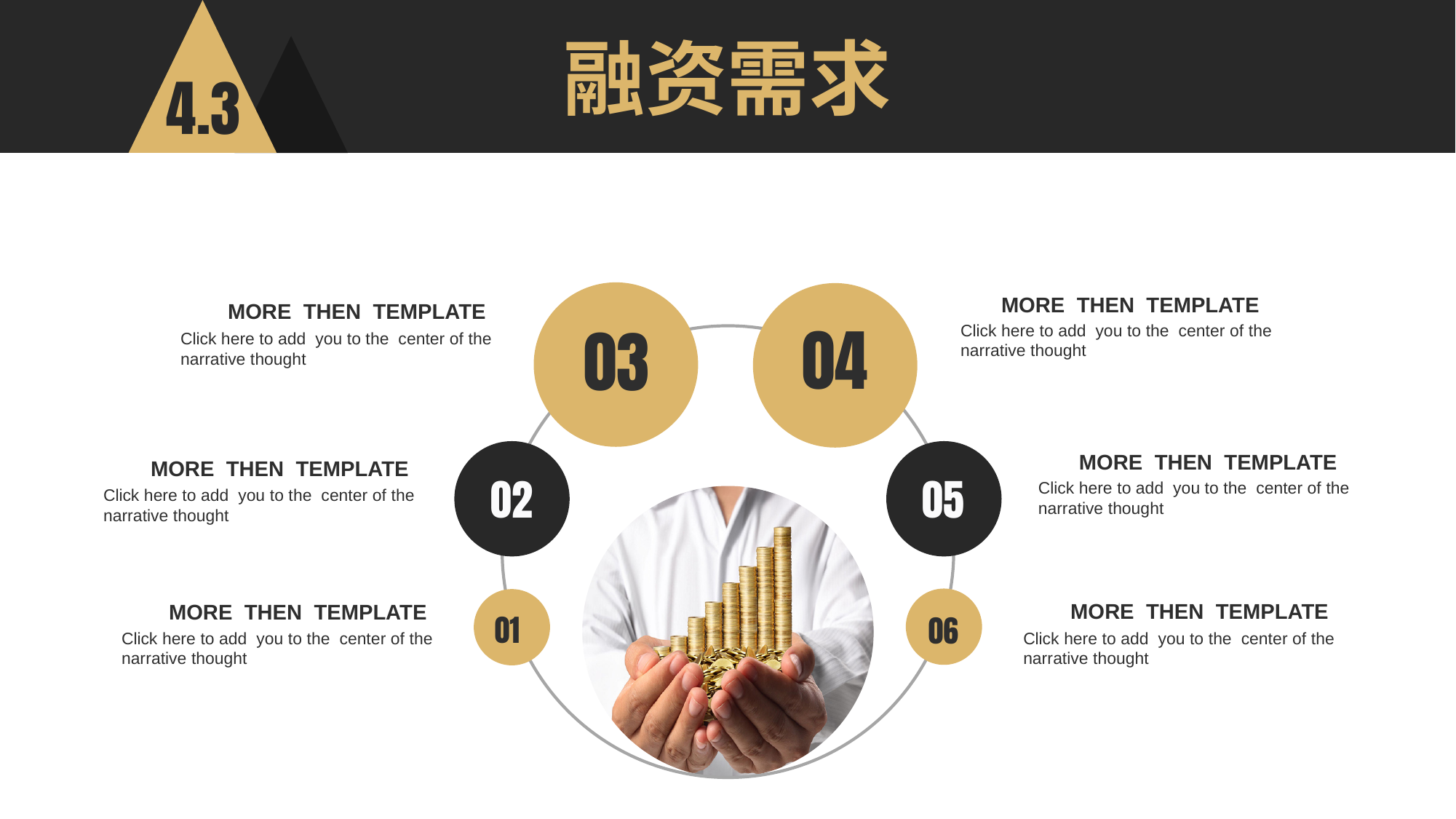

融资需求

4.3
    MORE  THEN  TEMPLATE
Click here to add  you to the  center of the
narrative thought
    MORE  THEN  TEMPLATE
Click here to add  you to the  center of the
narrative thought

  03

  04

    MORE  THEN  TEMPLATE
Click here to add  you to the  center of the
narrative thought
    MORE  THEN  TEMPLATE
Click here to add  you to the  center of the
narrative thought

  02

  05

    MORE  THEN  TEMPLATE
Click here to add  you to the  center of the
narrative thought
    MORE  THEN  TEMPLATE
Click here to add  you to the  center of the
narrative thought

  06

  01